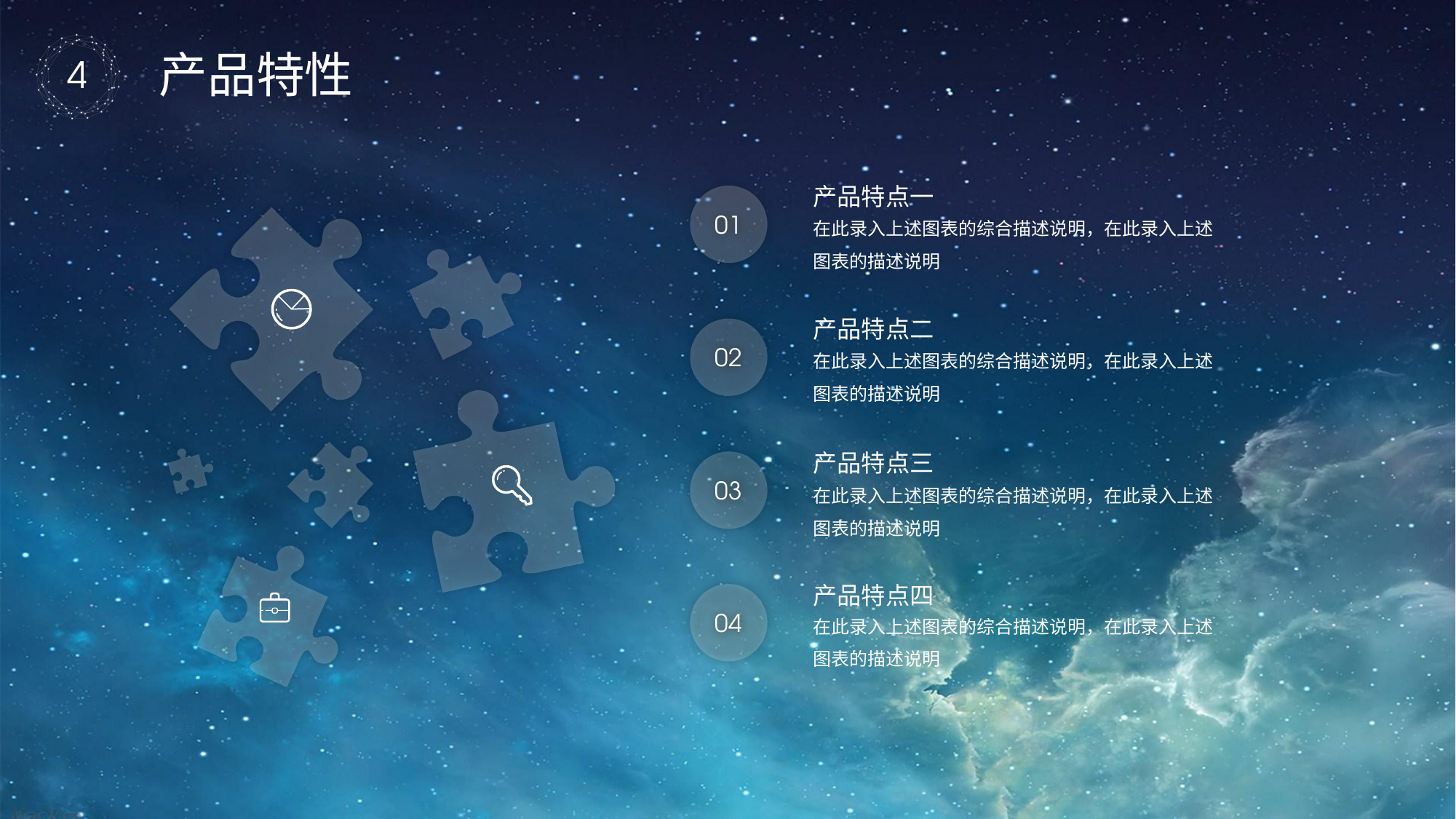

产品特性
产品特点一
在此录入上述图表的综合描述说明，在此录入上述图表的描述说明
01

产品特点二
在此录入上述图表的综合描述说明，在此录入上述图表的描述说明
02

产品特点三
在此录入上述图表的综合描述说明，在此录入上述图表的描述说明

03

产品特点四
在此录入上述图表的综合描述说明，在此录入上述图表的描述说明
04